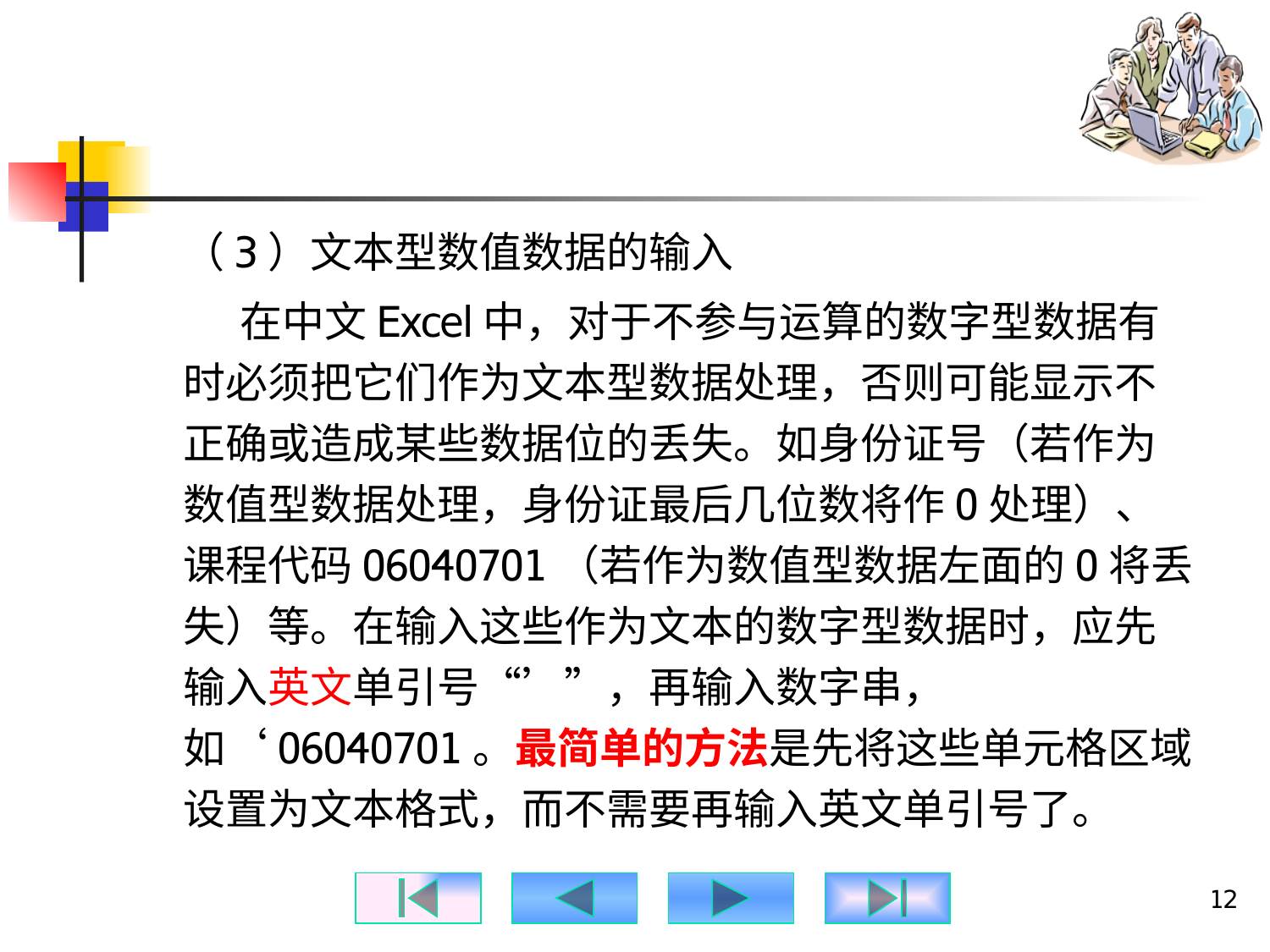

#
（3）文本型数值数据的输入
     在中文Excel中，对于不参与运算的数字型数据有时必须把它们作为文本型数据处理，否则可能显示不正确或造成某些数据位的丢失。如身份证号（若作为数值型数据处理，身份证最后几位数将作0处理）、课程代码06040701（若作为数值型数据左面的0将丢失）等。在输入这些作为文本的数字型数据时，应先输入英文单引号“’”，再输入数字串，如‘06040701。最简单的方法是先将这些单元格区域设置为文本格式，而不需要再输入英文单引号了。
12